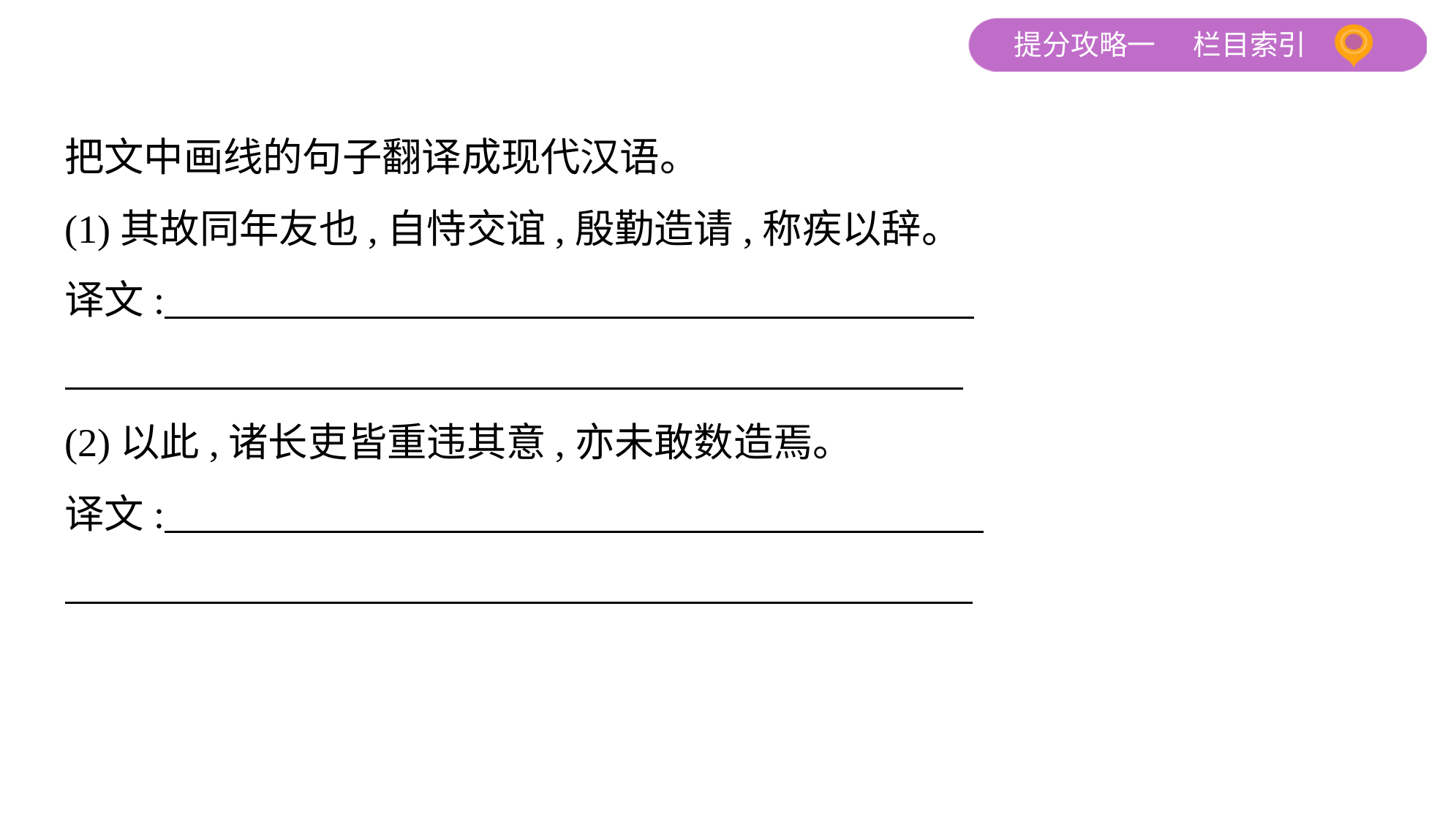

把文中画线的句子翻译成现代汉语。
(1)其故同年友也,自恃交谊,殷勤造请,称疾以辞。
译文:

(2)以此,诸长吏皆重违其意,亦未敢数造焉。
译文: